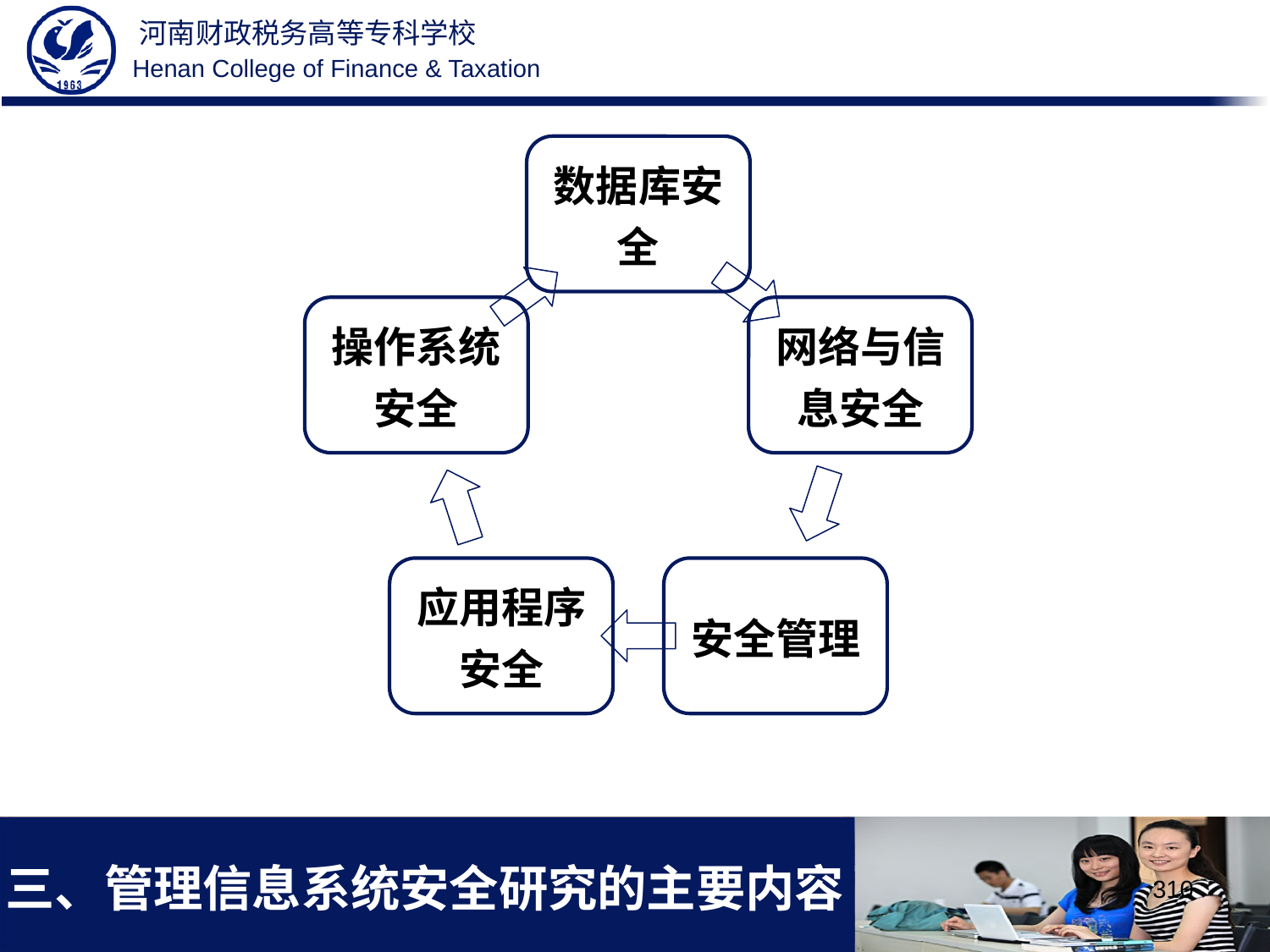

数据库安全
网络与信息安全
安全管理
应用程序安全
操作系统安全
# 三、管理信息系统安全研究的主要内容
310